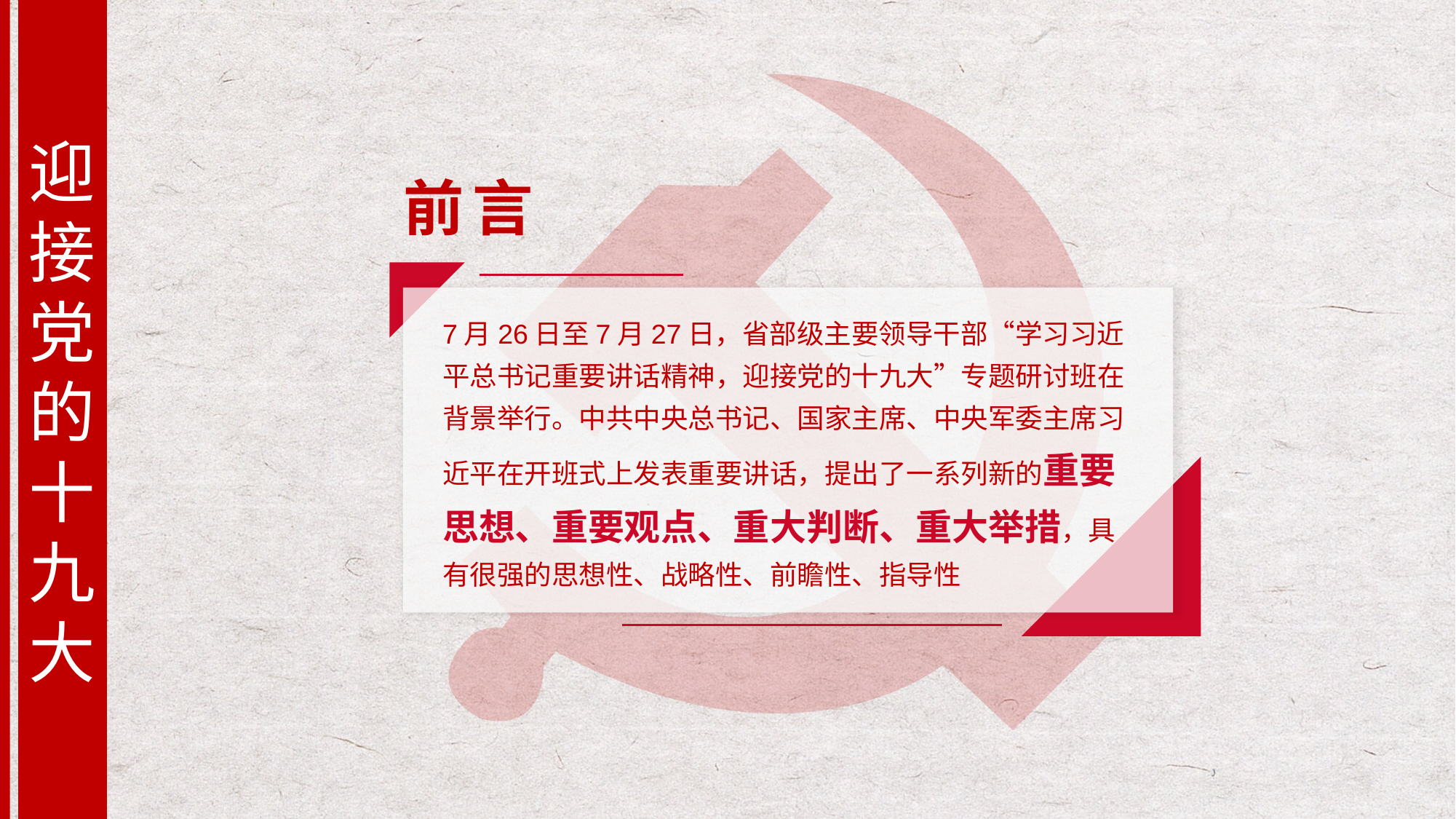

迎接党的十九大
前言

7月26日至7月27日，省部级主要领导干部“学习习近平总书记重要讲话精神，迎接党的十九大”专题研讨班在背景举行。中共中央总书记、国家主席、中央军委主席习近平在开班式上发表重要讲话，提出了一系列新的重要思想、重要观点、重大判断、重大举措，具有很强的思想性、战略性、前瞻性、指导性